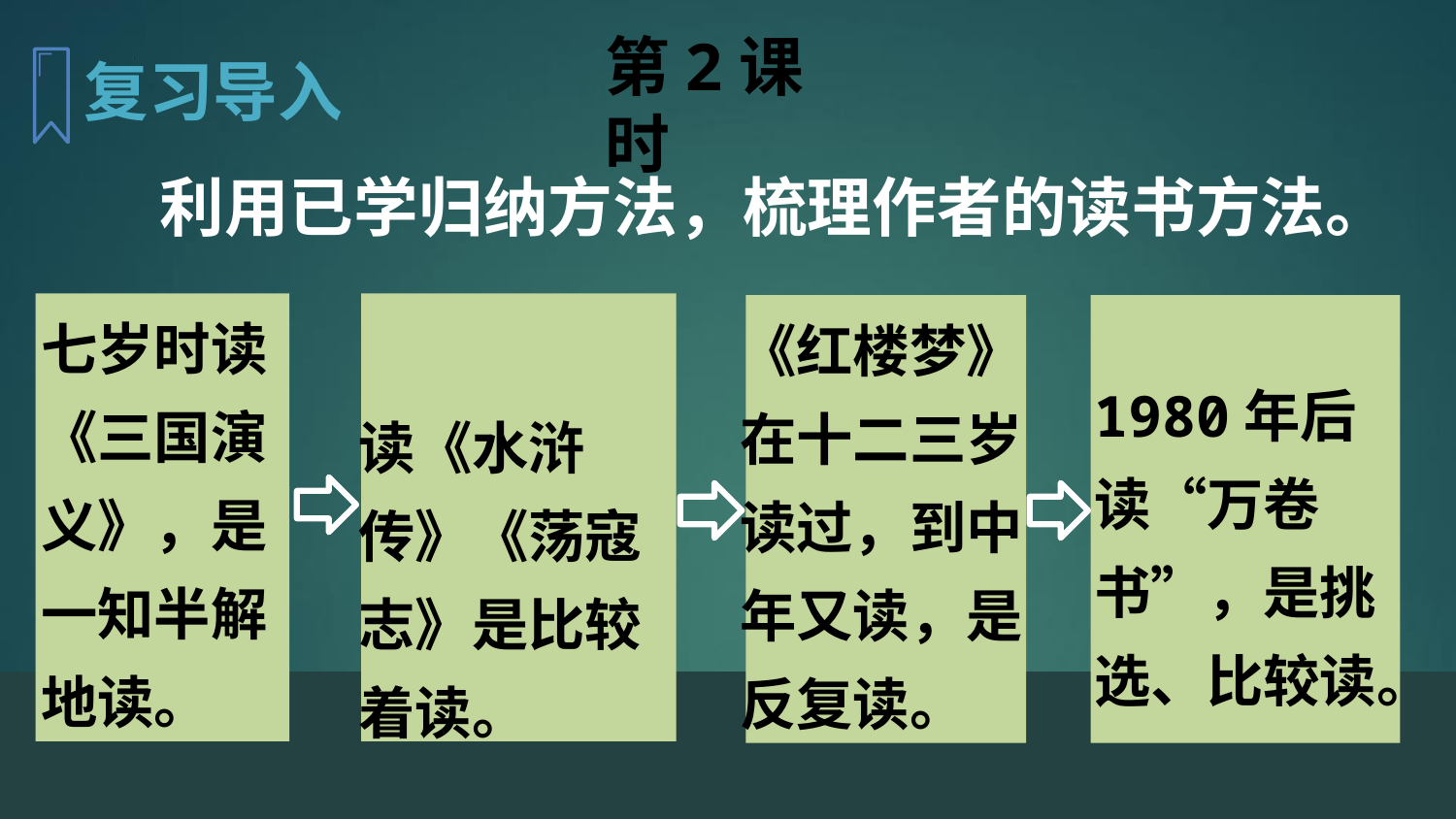

第2课时
复习导入

利用已学归纳方法，梳理作者的读书方法。
七岁时读《三国演义》，是一知半解地读。

《红楼梦》在十二三岁读过，到中年又读，是反复读。

读《水浒传》《荡寇志》是比较着读。

1980年后读“万卷书”，是挑选、比较读。